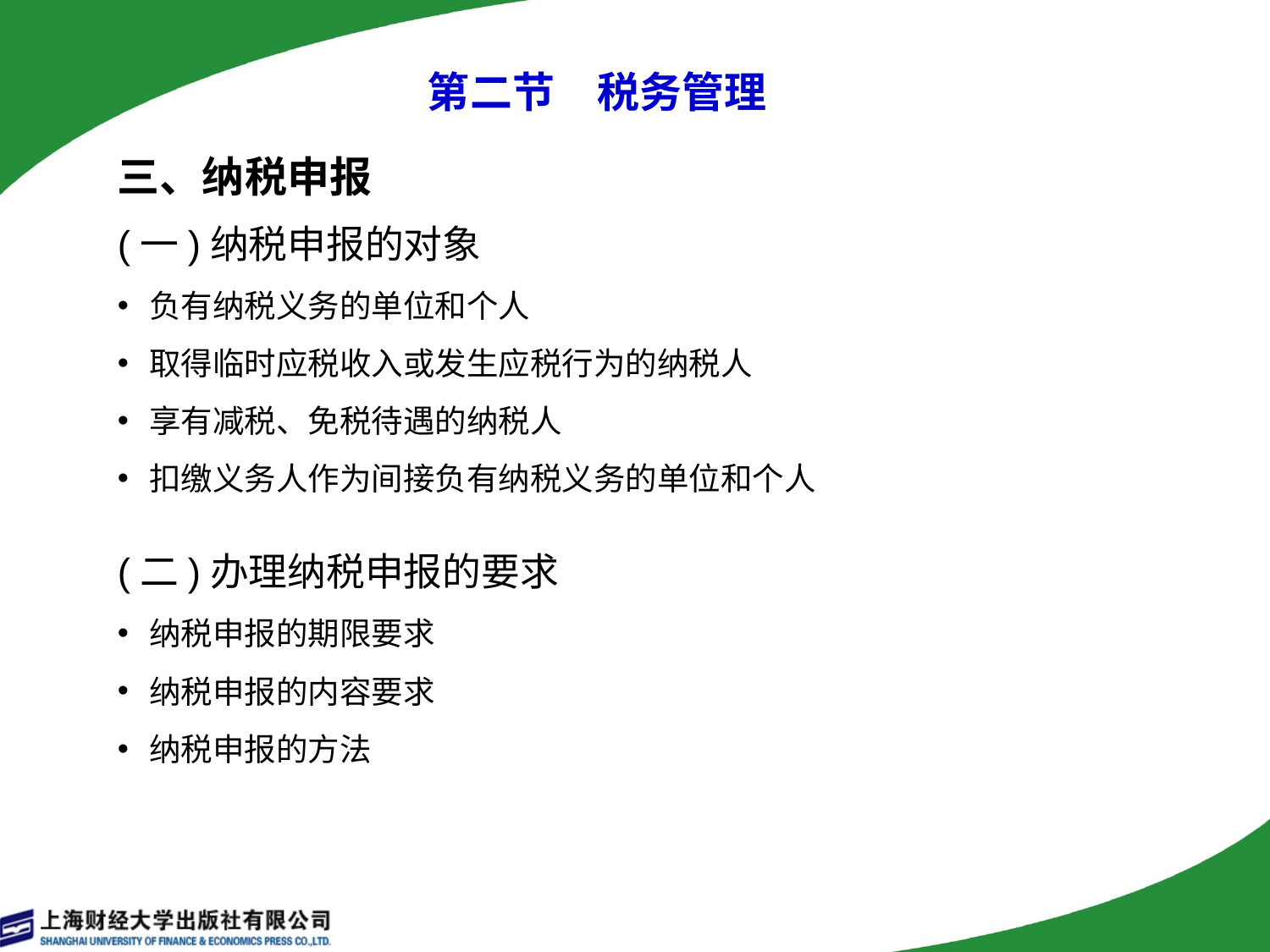

# 第二节　税务管理
三、纳税申报
(一)纳税申报的对象
负有纳税义务的单位和个人
取得临时应税收入或发生应税行为的纳税人
享有减税、免税待遇的纳税人
扣缴义务人作为间接负有纳税义务的单位和个人

(二)办理纳税申报的要求
纳税申报的期限要求
纳税申报的内容要求
纳税申报的方法